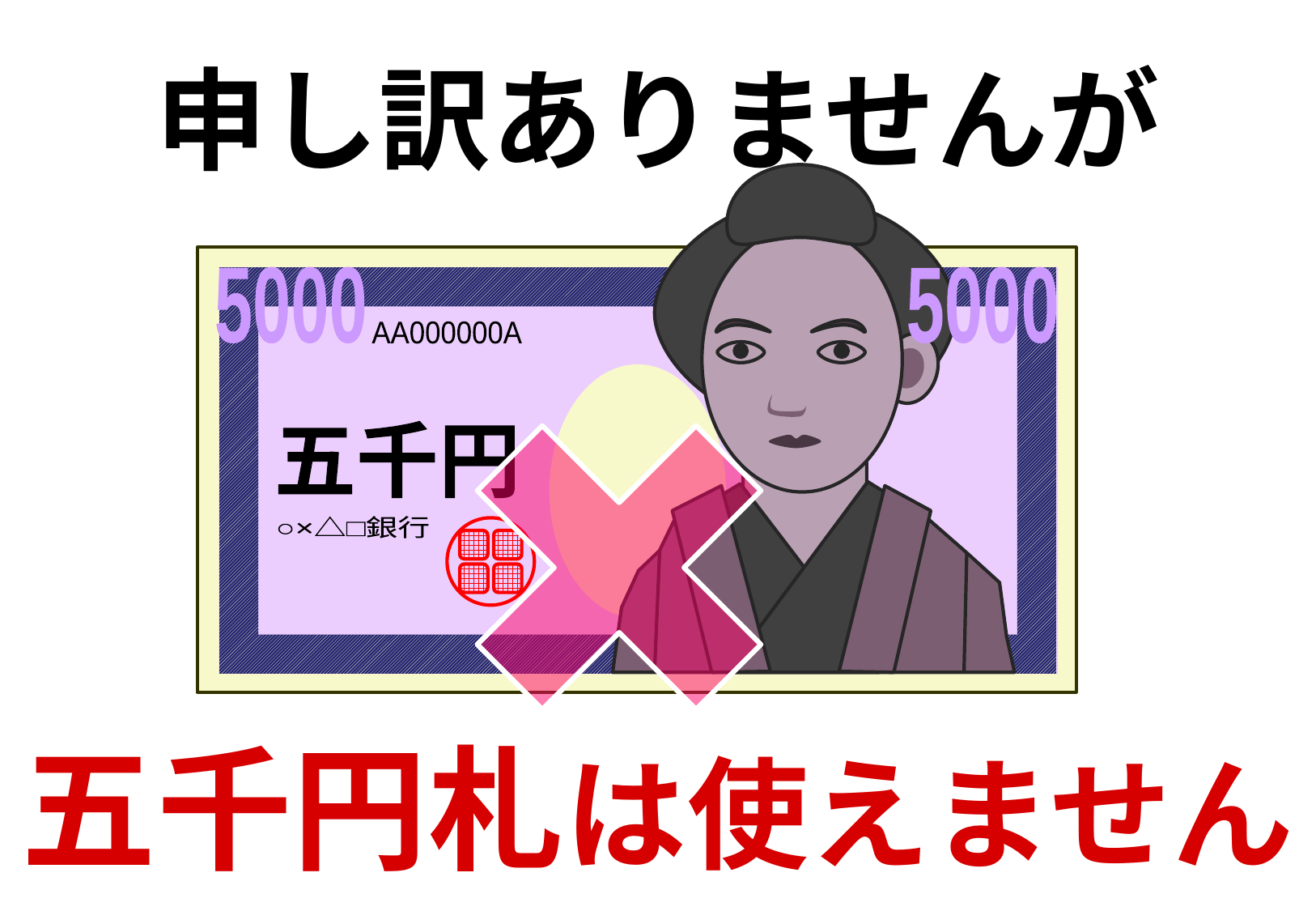

申し訳ありませんが

5000
5000

AA000000A

五千円
○×△□銀行

五千円札は使えません